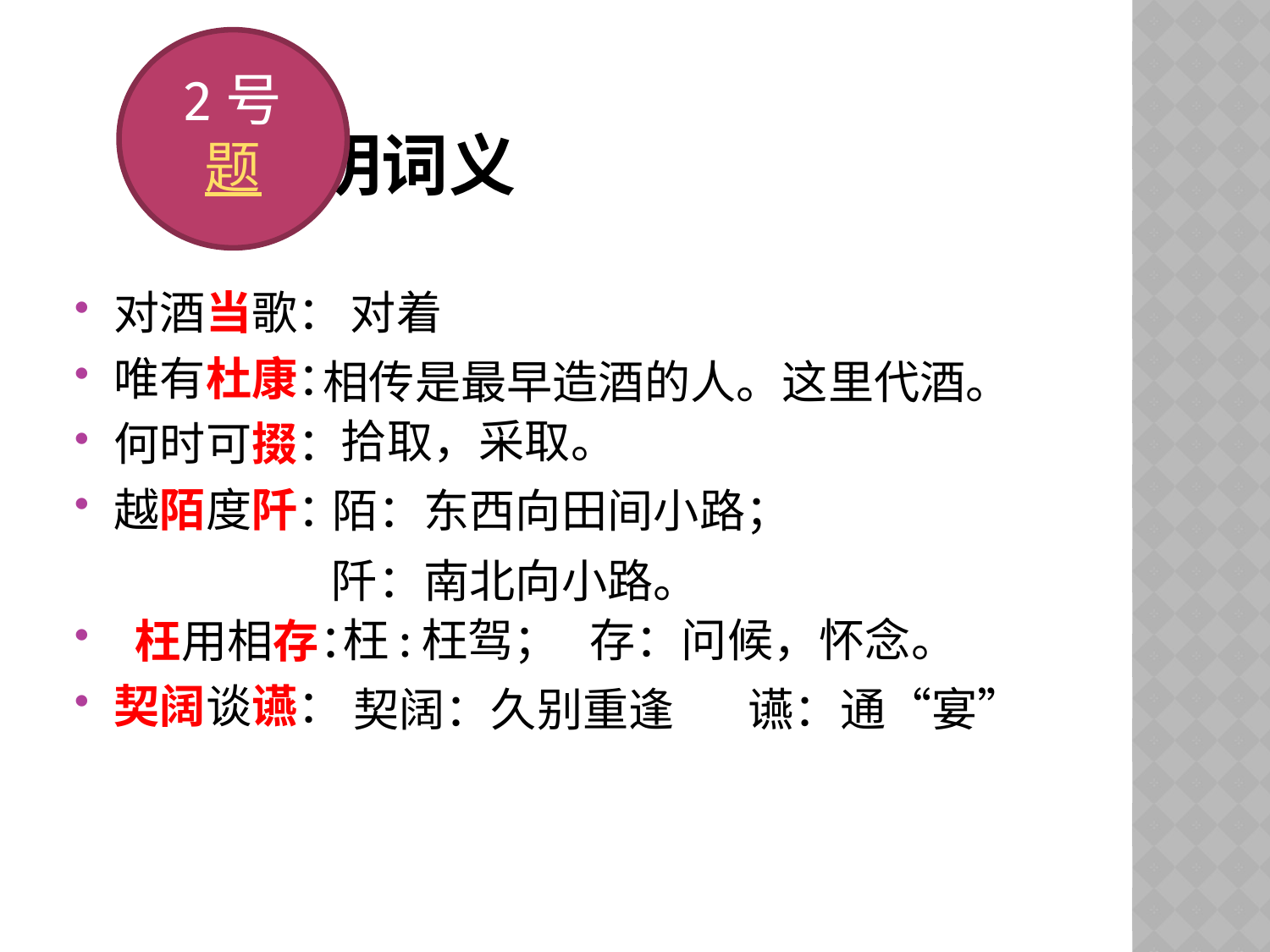

2号题
# 明词义
对酒当歌：
唯有杜康：
何时可掇：
越陌度阡：

 枉用相存：
契阔谈䜩：

对着
相传是最早造酒的人。这里代酒。
拾取，采取。
陌：东西向田间小路；
阡：南北向小路。
枉:枉驾；
存：问候，怀念。
契阔：久别重逢
䜩：通“宴”